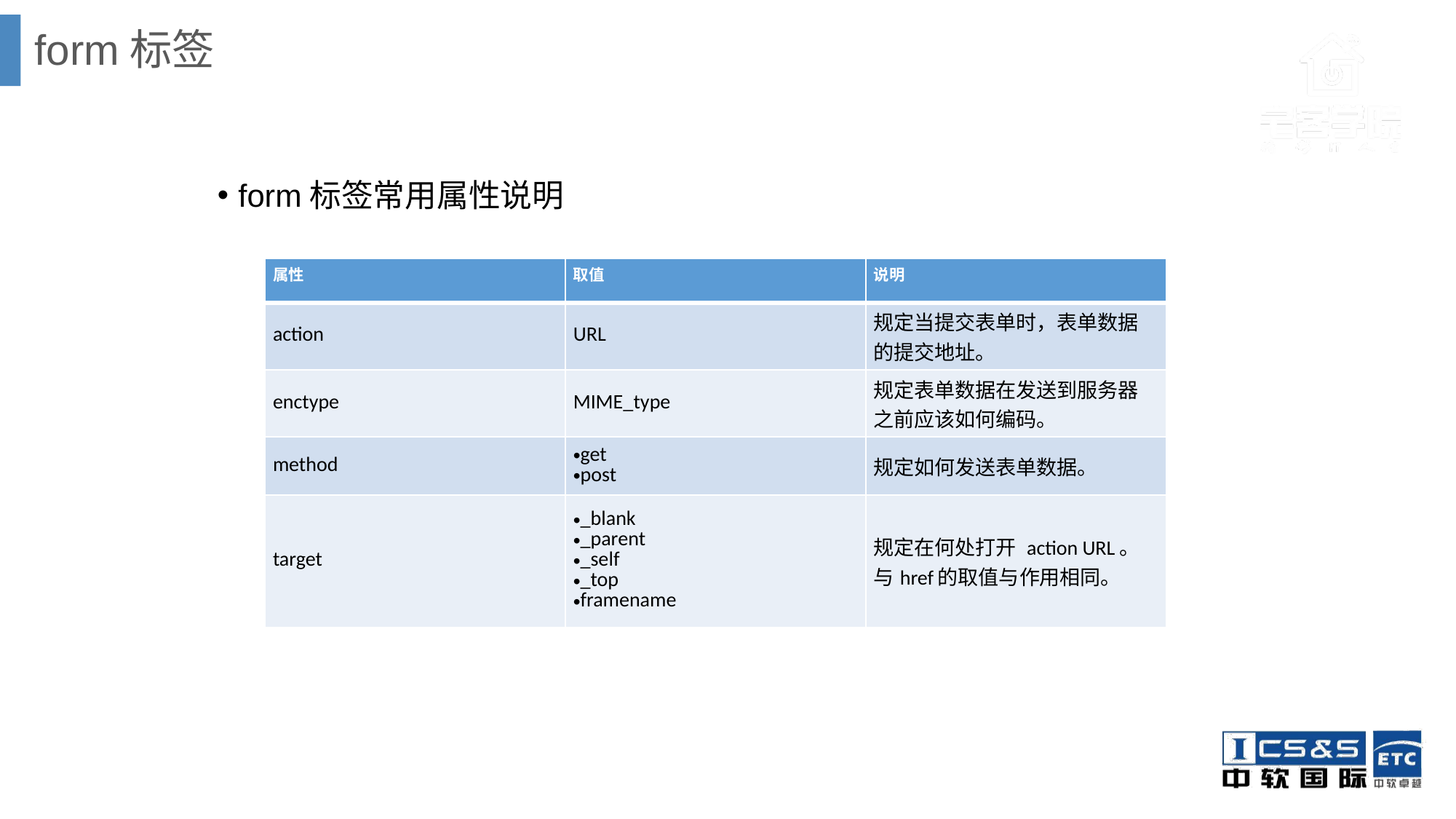

form标签
form标签常用属性说明

| 属性 | 取值 | 说明 |
| --- | --- | --- |
| action | URL | 规定当提交表单时，表单数据的提交地址。 |
| enctype | MIME\_type | 规定表单数据在发送到服务器之前应该如何编码。 |
| method | get post | 规定如何发送表单数据。 |
| target | \_blank \_parent \_self \_top framename | 规定在何处打开 action URL。与href的取值与作用相同。 |